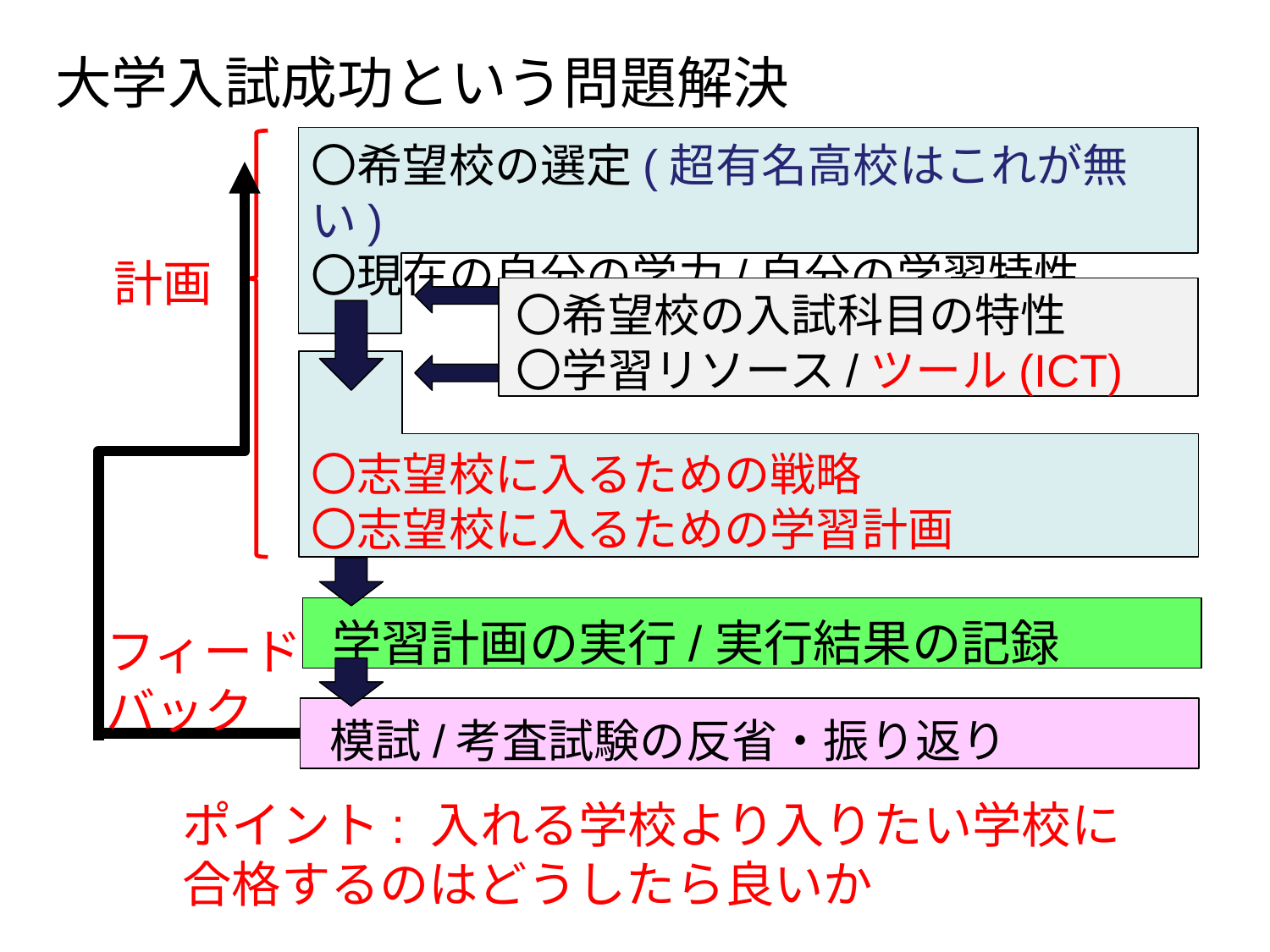

大学入試成功という問題解決

〇希望校の選定(超有名高校はこれが無い)
〇現在の自分の学力/自分の学習特性
計画

〇希望校の入試科目の特性
〇学習リソース/ツール(ICT)

〇志望校に入るための戦略
〇志望校に入るための学習計画

学習計画の実行/実行結果の記録

模試/考査試験の反省・振り返り
フィードバック
ポイント: 入れる学校より入りたい学校に合格するのはどうしたら良いか